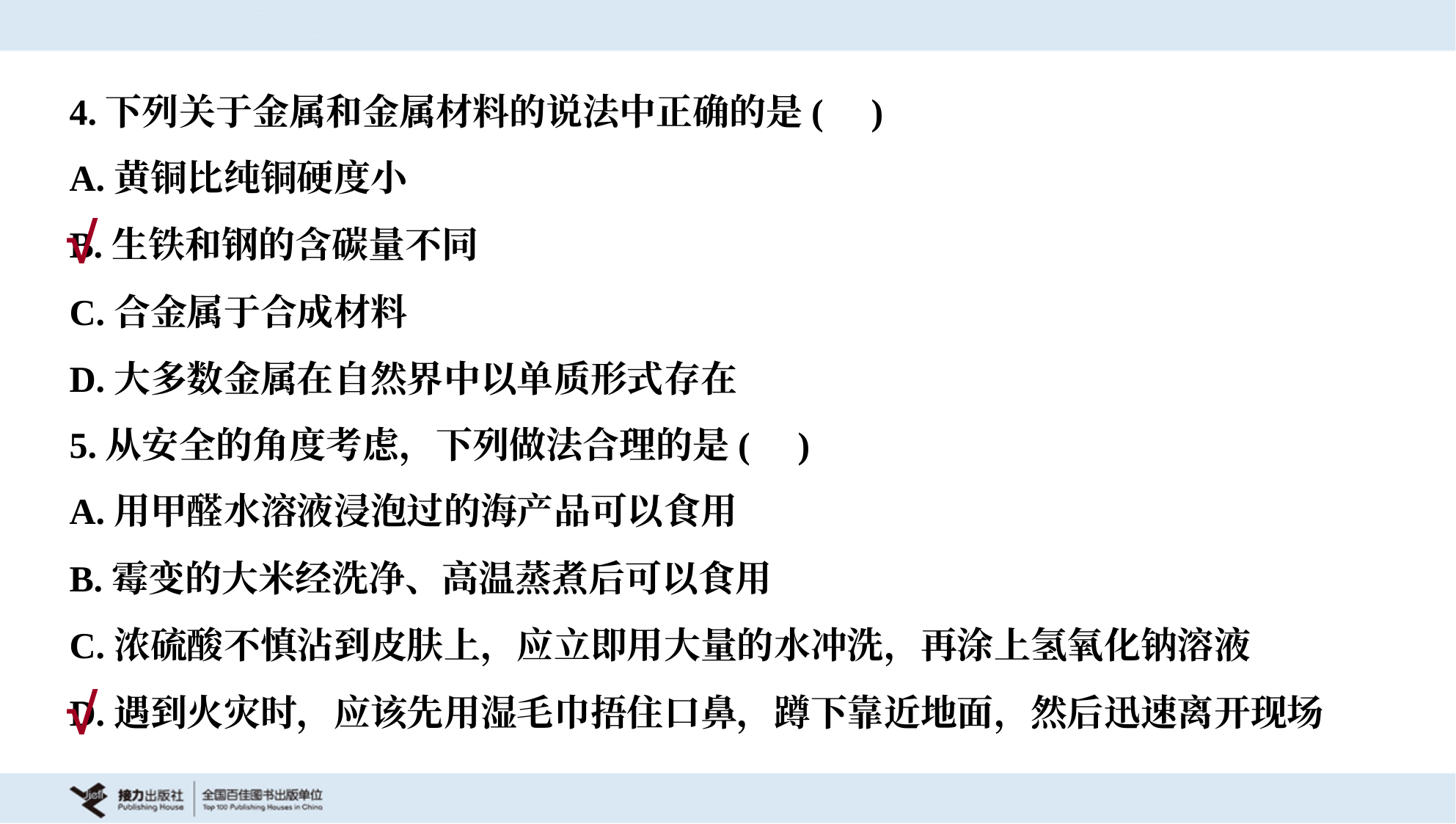

4.下列关于金属和金属材料的说法中正确的是(     )
A.黄铜比纯铜硬度小
B.生铁和钢的含碳量不同
C.合金属于合成材料
D.大多数金属在自然界中以单质形式存在
√
5.从安全的角度考虑，下列做法合理的是(     )
A.用甲醛水溶液浸泡过的海产品可以食用
B.霉变的大米经洗净、高温蒸煮后可以食用
C.浓硫酸不慎沾到皮肤上，应立即用大量的水冲洗，再涂上氢氧化钠溶液
D.遇到火灾时，应该先用湿毛巾捂住口鼻，蹲下靠近地面，然后迅速离开现场
√